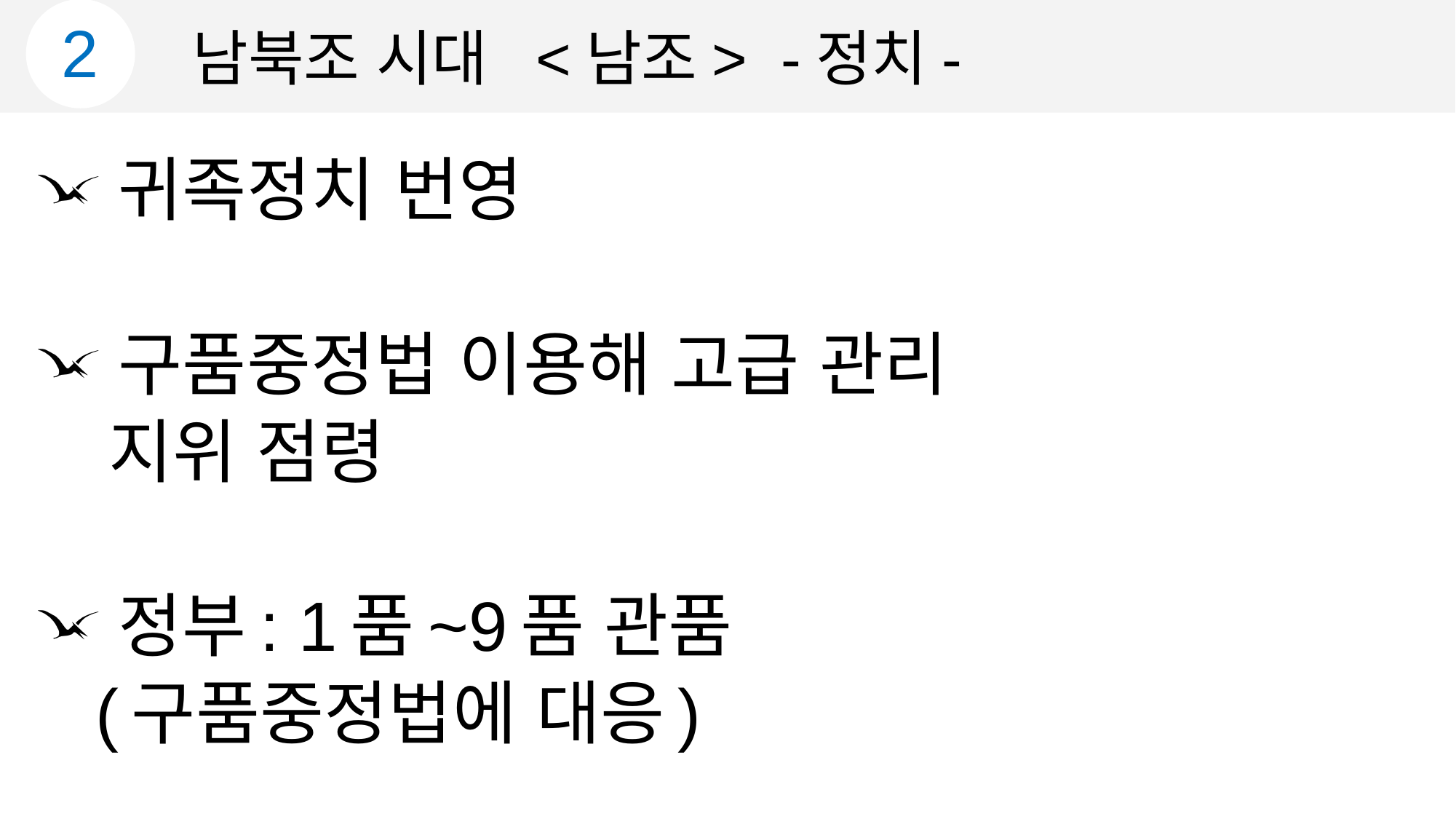

2
남북조 시대  <남조>  -정치-
 귀족정치 번영

 구품중정법 이용해 고급 관리
   지위 점령

 정부: 1품~9품 관품
   (구품중정법에 대응)